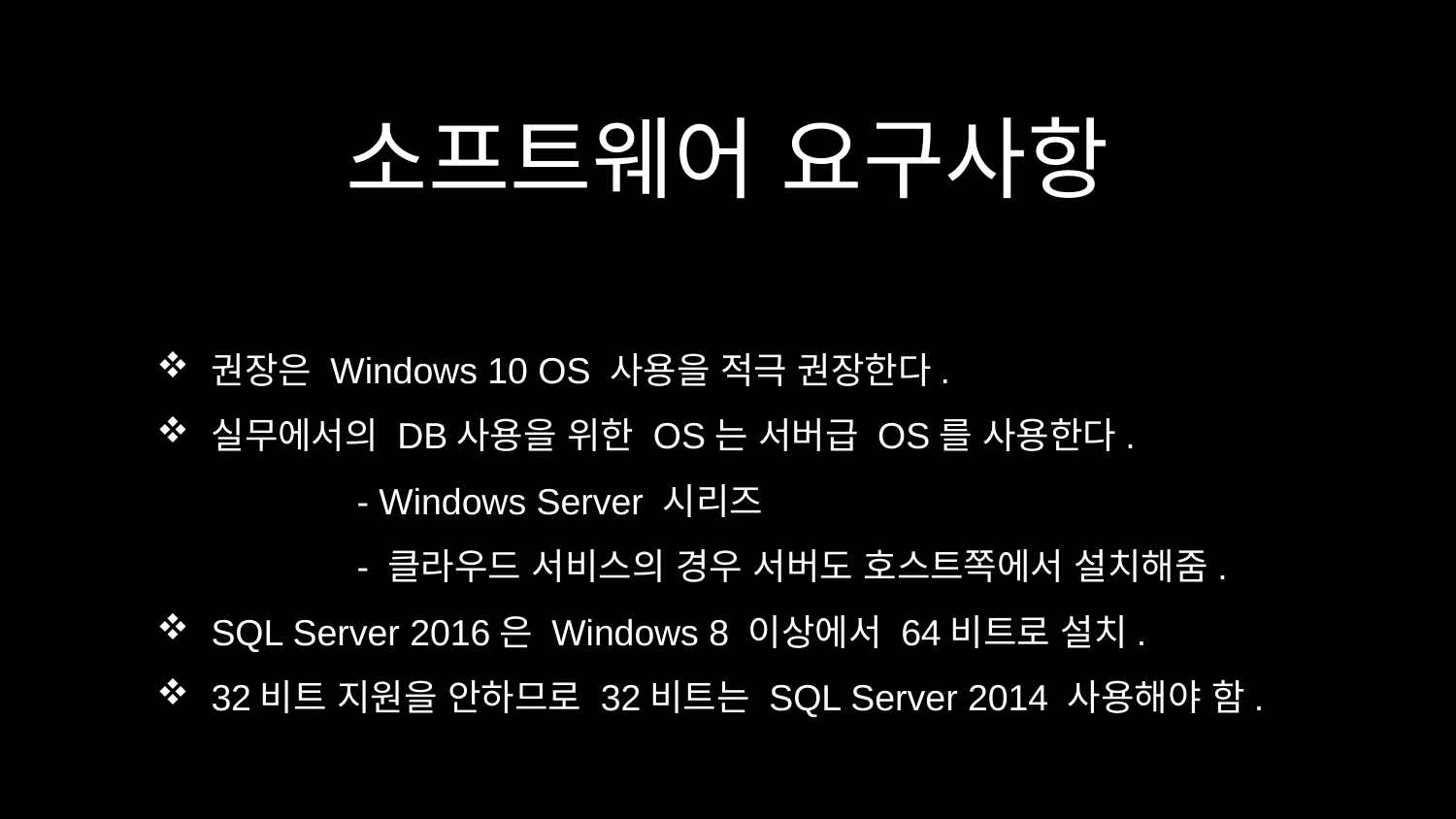

# 소프트웨어 요구사항
권장은 Windows 10 OS 사용을 적극 권장한다.
실무에서의 DB사용을 위한 OS는 서버급 OS를 사용한다.
	- Windows Server 시리즈
	- 클라우드 서비스의 경우 서버도 호스트쪽에서 설치해줌.
SQL Server 2016은 Windows 8 이상에서 64비트로 설치.
32비트 지원을 안하므로 32비트는 SQL Server 2014 사용해야 함.